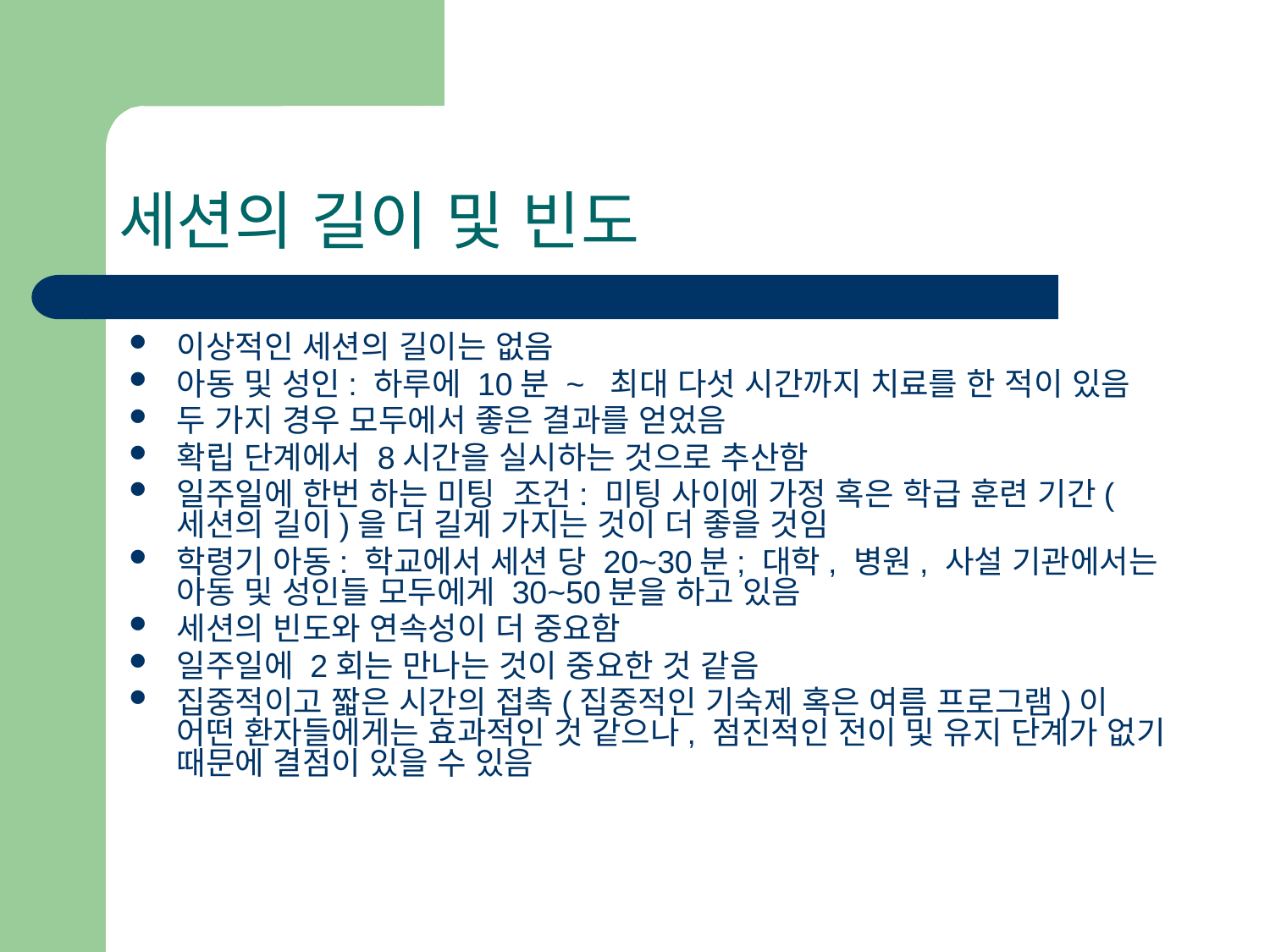

# 세션의 길이 및 빈도
이상적인 세션의 길이는 없음
아동 및 성인: 하루에 10분 ~  최대 다섯 시간까지 치료를 한 적이 있음
두 가지 경우 모두에서 좋은 결과를 얻었음
확립 단계에서 8시간을 실시하는 것으로 추산함
일주일에 한번 하는 미팅  조건: 미팅 사이에 가정 혹은 학급 훈련 기간(세션의 길이)을 더 길게 가지는 것이 더 좋을 것임
학령기 아동: 학교에서 세션 당 20~30분; 대학, 병원, 사설 기관에서는 아동 및 성인들 모두에게 30~50분을 하고 있음
세션의 빈도와 연속성이 더 중요함
일주일에 2회는 만나는 것이 중요한 것 같음
집중적이고 짧은 시간의 접촉(집중적인 기숙제 혹은 여름 프로그램)이 어떤 환자들에게는 효과적인 것 같으나, 점진적인 전이 및 유지 단계가 없기 때문에 결점이 있을 수 있음